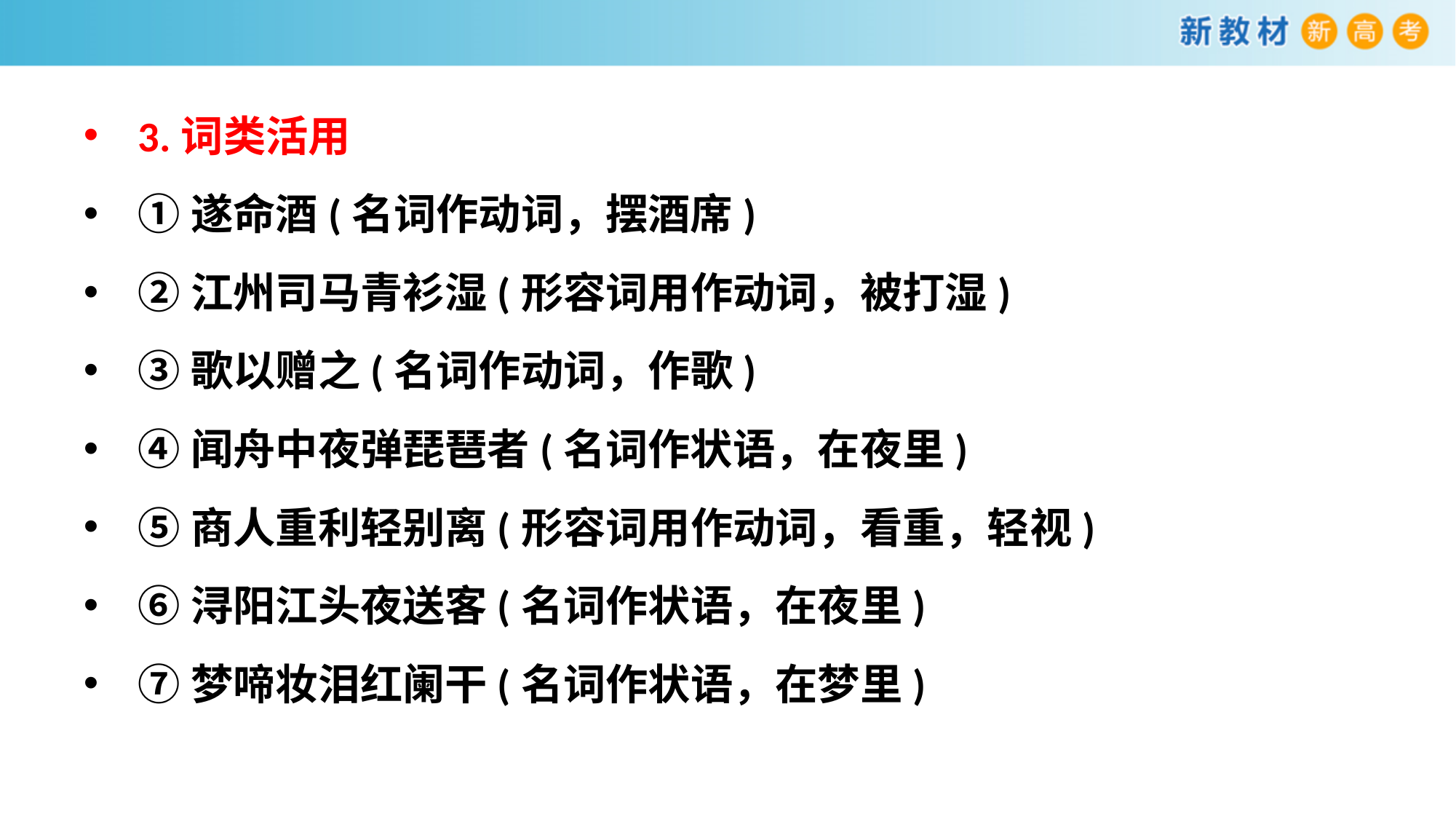

3.词类活用
①遂命酒(名词作动词，摆酒席)
②江州司马青衫湿(形容词用作动词，被打湿)
③歌以赠之(名词作动词，作歌)
④闻舟中夜弹琵琶者(名词作状语，在夜里)
⑤商人重利轻别离(形容词用作动词，看重，轻视)
⑥浔阳江头夜送客(名词作状语，在夜里)
⑦梦啼妆泪红阑干(名词作状语，在梦里)